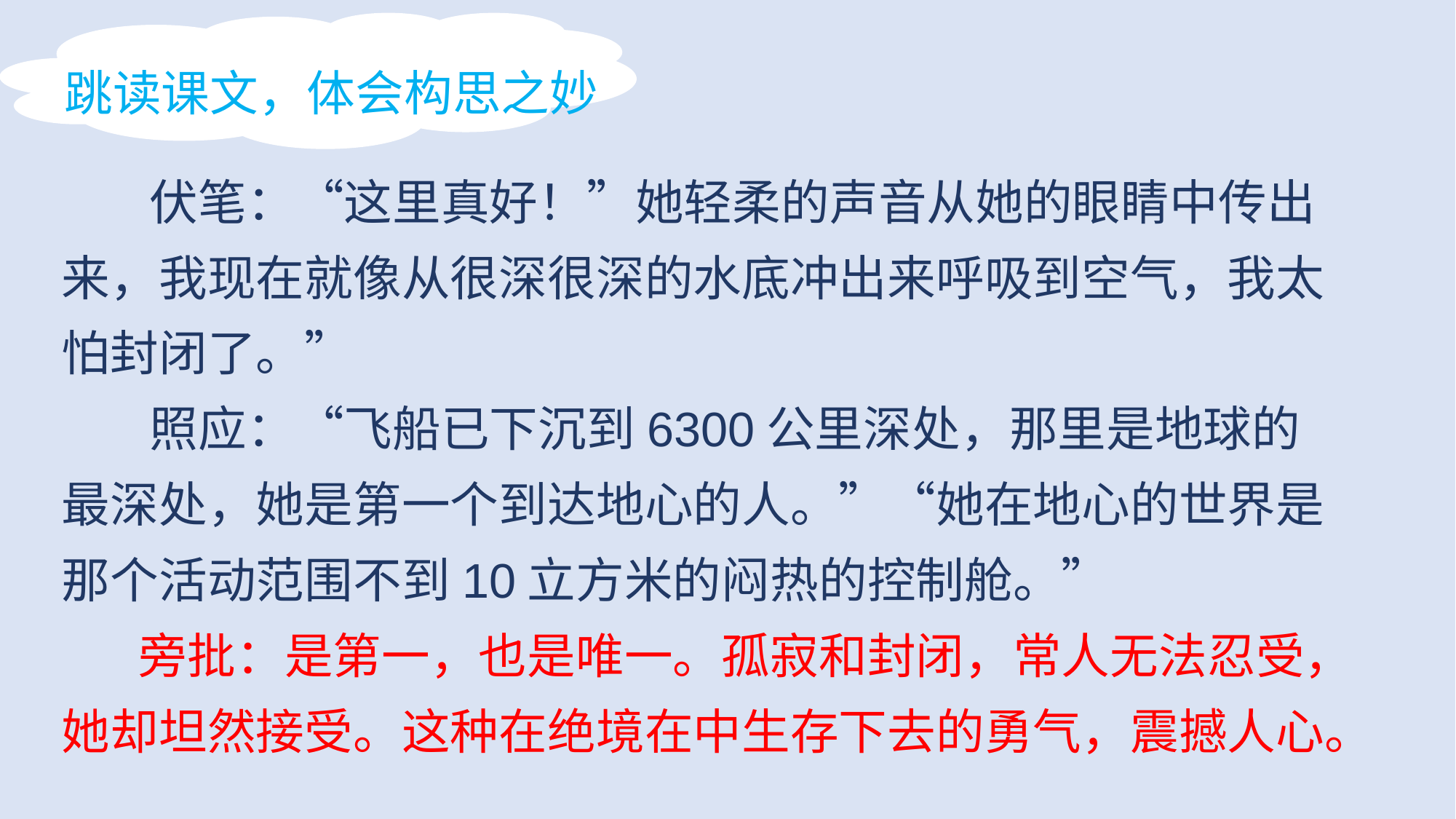

跳读课文，体会构思之妙
       伏笔：“这里真好！”她轻柔的声音从她的眼睛中传出来，我现在就像从很深很深的水底冲出来呼吸到空气，我太怕封闭了。”
       照应：“飞船已下沉到6300公里深处，那里是地球的最深处，她是第一个到达地心的人。”“她在地心的世界是那个活动范围不到10立方米的闷热的控制舱。”
      旁批：是第一，也是唯一。孤寂和封闭，常人无法忍受，她却坦然接受。这种在绝境在中生存下去的勇气，震撼人心。